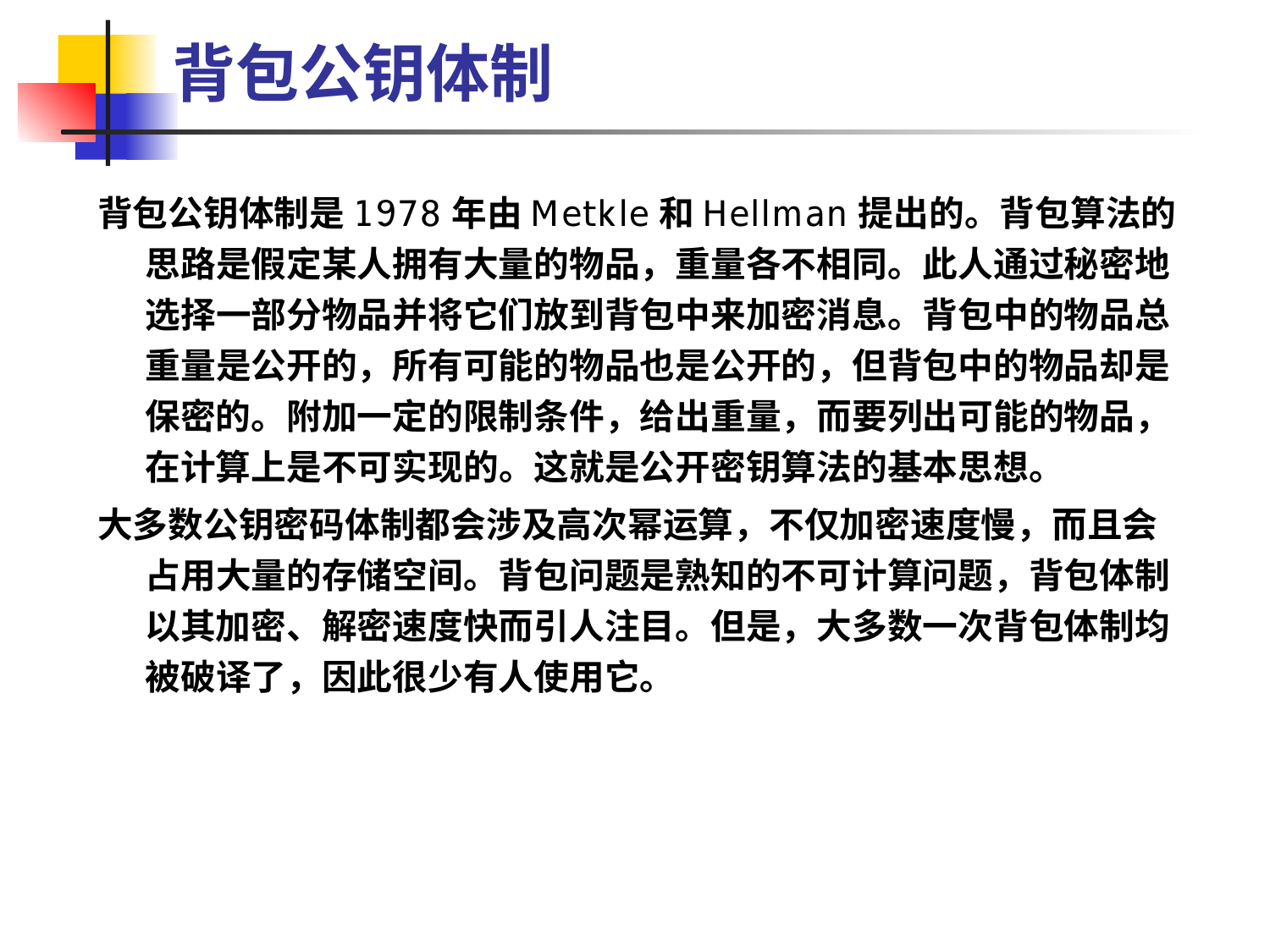

# 背包公钥体制
背包公钥体制是1978年由Metkle和Hellman提出的。背包算法的思路是假定某人拥有大量的物品，重量各不相同。此人通过秘密地选择一部分物品并将它们放到背包中来加密消息。背包中的物品总重量是公开的，所有可能的物品也是公开的，但背包中的物品却是保密的。附加一定的限制条件，给出重量，而要列出可能的物品，在计算上是不可实现的。这就是公开密钥算法的基本思想。
大多数公钥密码体制都会涉及高次幂运算，不仅加密速度慢，而且会占用大量的存储空间。背包问题是熟知的不可计算问题，背包体制以其加密、解密速度快而引人注目。但是，大多数一次背包体制均被破译了，因此很少有人使用它。

31